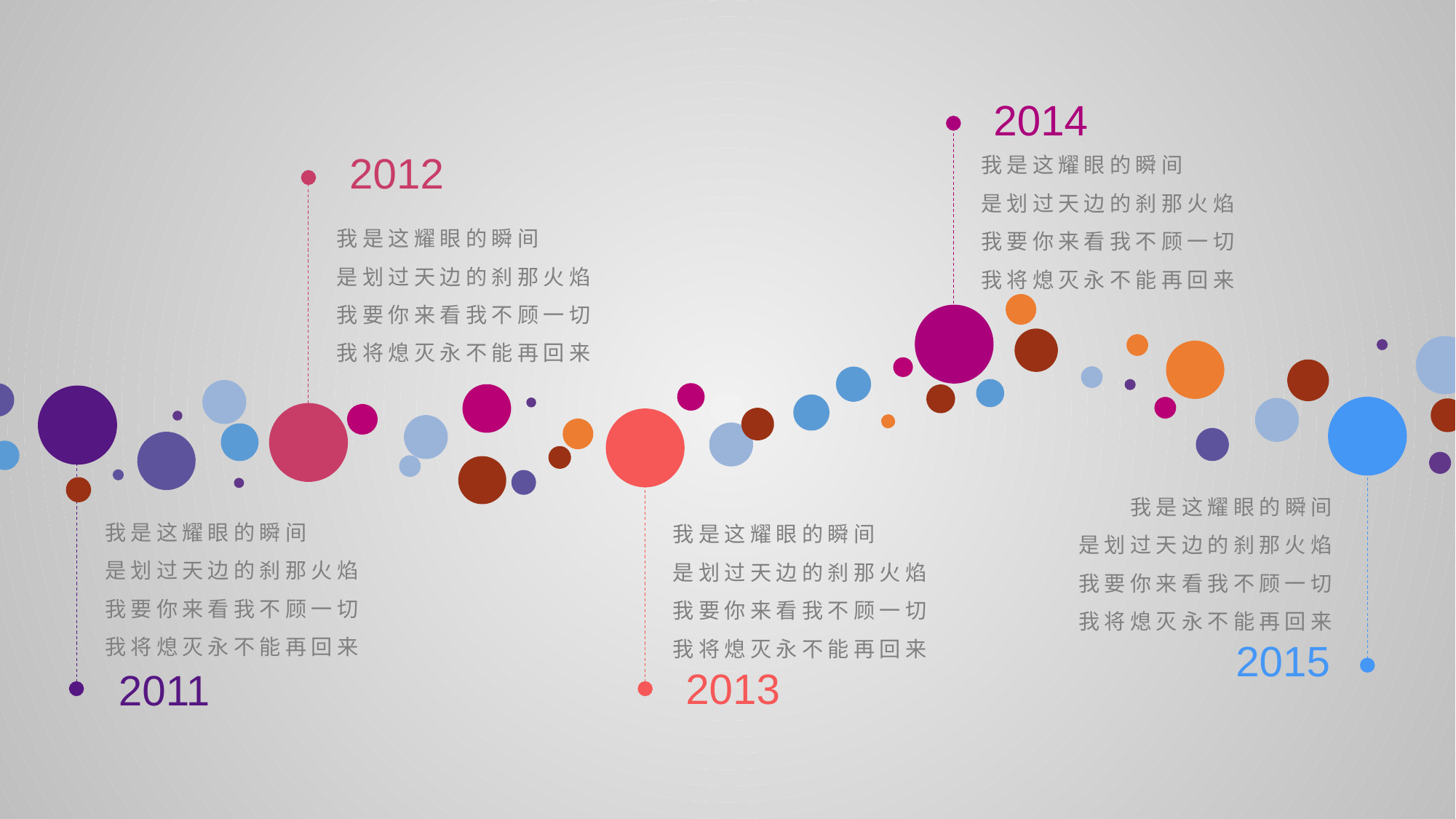

2014
我是这耀眼的瞬间
是划过天边的刹那火焰
我要你来看我不顾一切
我将熄灭永不能再回来
2012
我是这耀眼的瞬间
是划过天边的刹那火焰
我要你来看我不顾一切
我将熄灭永不能再回来

我是这耀眼的瞬间
是划过天边的刹那火焰
我要你来看我不顾一切
我将熄灭永不能再回来
2015

我是这耀眼的瞬间
是划过天边的刹那火焰
我要你来看我不顾一切
我将熄灭永不能再回来
2011
我是这耀眼的瞬间
是划过天边的刹那火焰
我要你来看我不顾一切
我将熄灭永不能再回来
2013